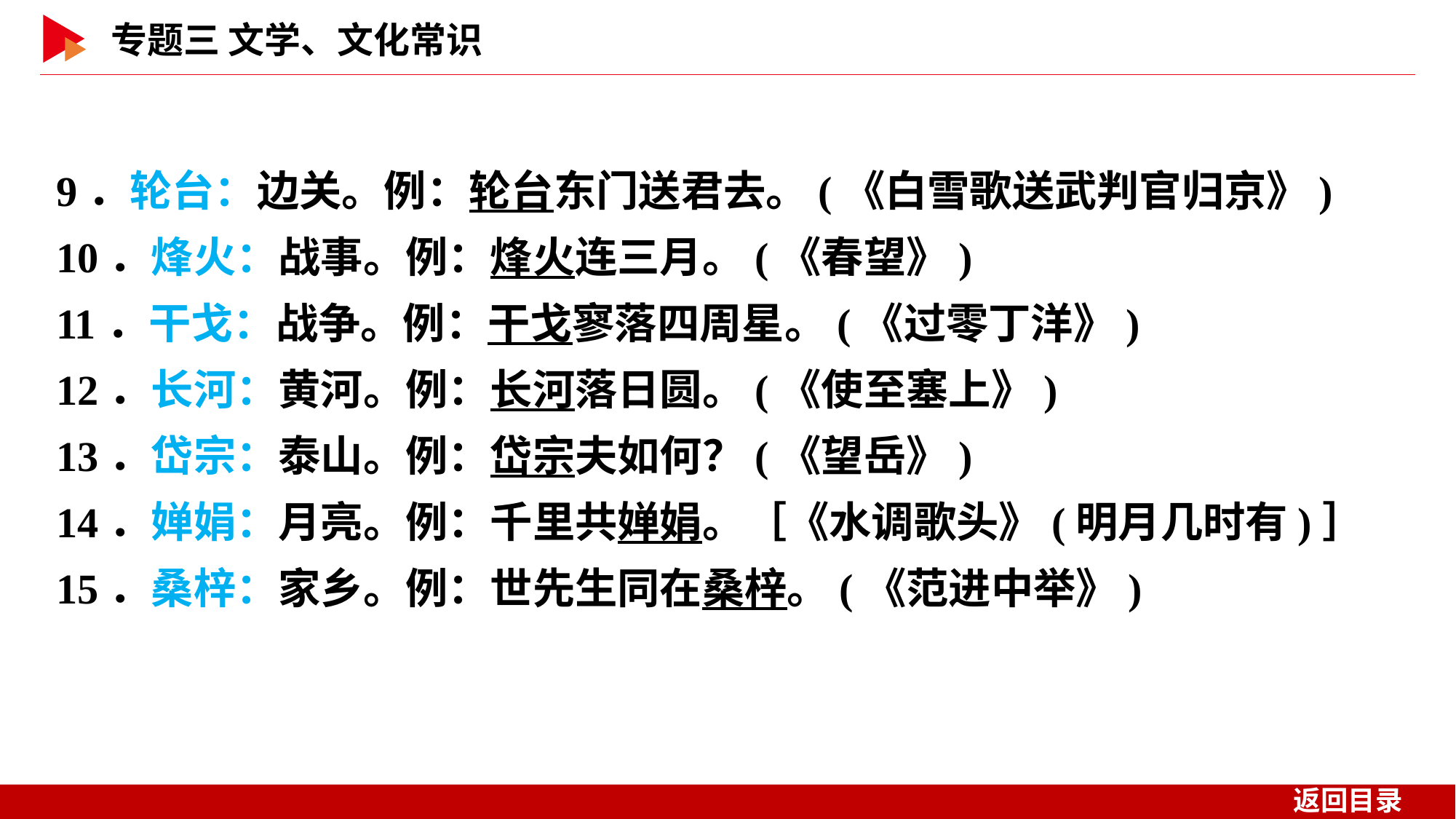

9．轮台：边关。例：轮台东门送君去。(《白雪歌送武判官归京》)
10．烽火：战事。例：烽火连三月。(《春望》)
11．干戈：战争。例：干戈寥落四周星。(《过零丁洋》)
12．长河：黄河。例：长河落日圆。(《使至塞上》)
13．岱宗：泰山。例：岱宗夫如何？(《望岳》)
14．婵娟：月亮。例：千里共婵娟。［《水调歌头》(明月几时有)］
15．桑梓：家乡。例：世先生同在桑梓。(《范进中举》)